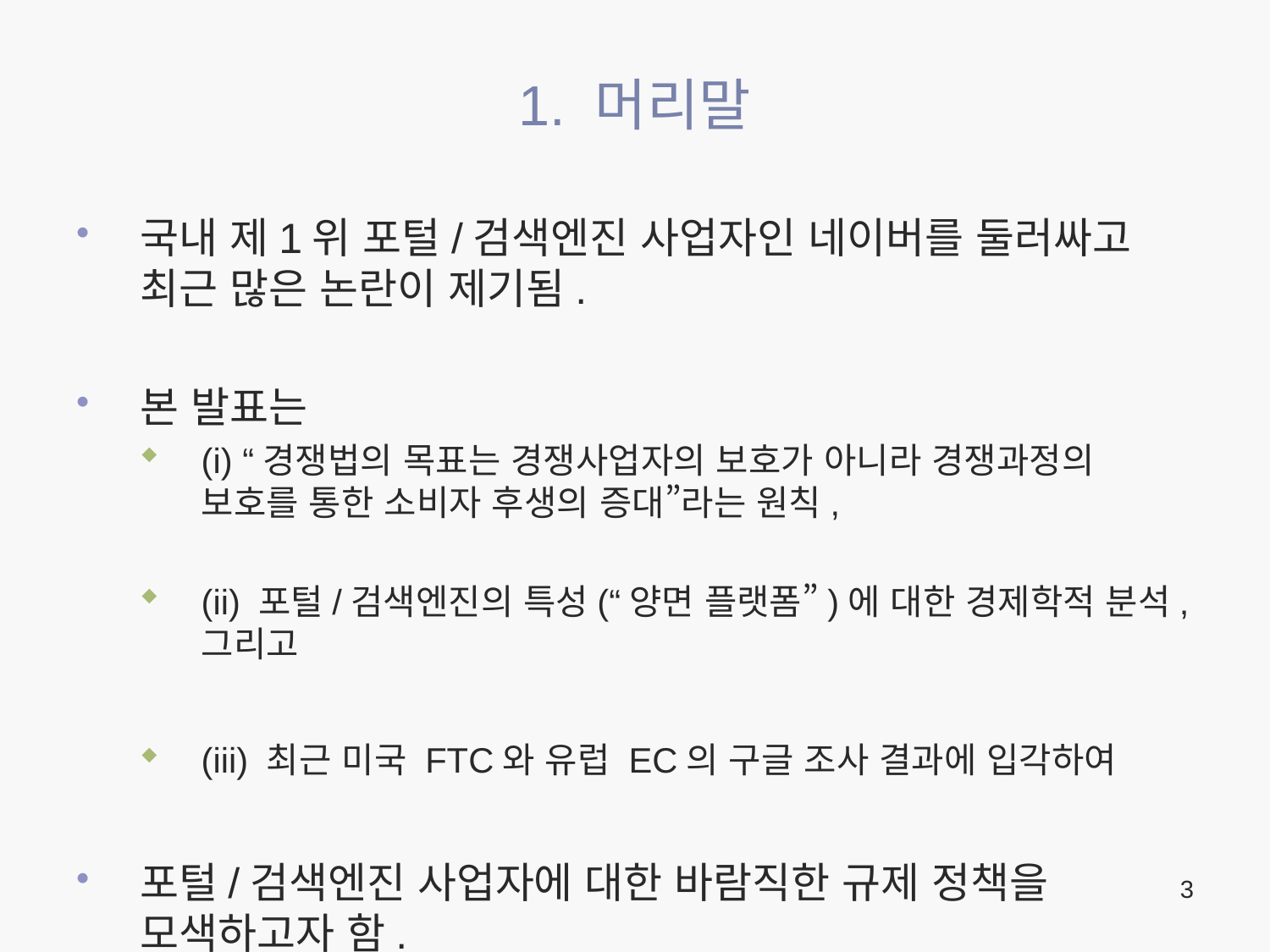

# 1. 머리말
국내 제1위 포털/검색엔진 사업자인 네이버를 둘러싸고 최근 많은 논란이 제기됨.

본 발표는
(i) “경쟁법의 목표는 경쟁사업자의 보호가 아니라 경쟁과정의 보호를 통한 소비자 후생의 증대”라는 원칙,

(ii) 포털/검색엔진의 특성(“양면 플랫폼”)에 대한 경제학적 분석, 그리고

(iii) 최근 미국 FTC와 유럽 EC의 구글 조사 결과에 입각하여

포털/검색엔진 사업자에 대한 바람직한 규제 정책을   모색하고자 함.
3